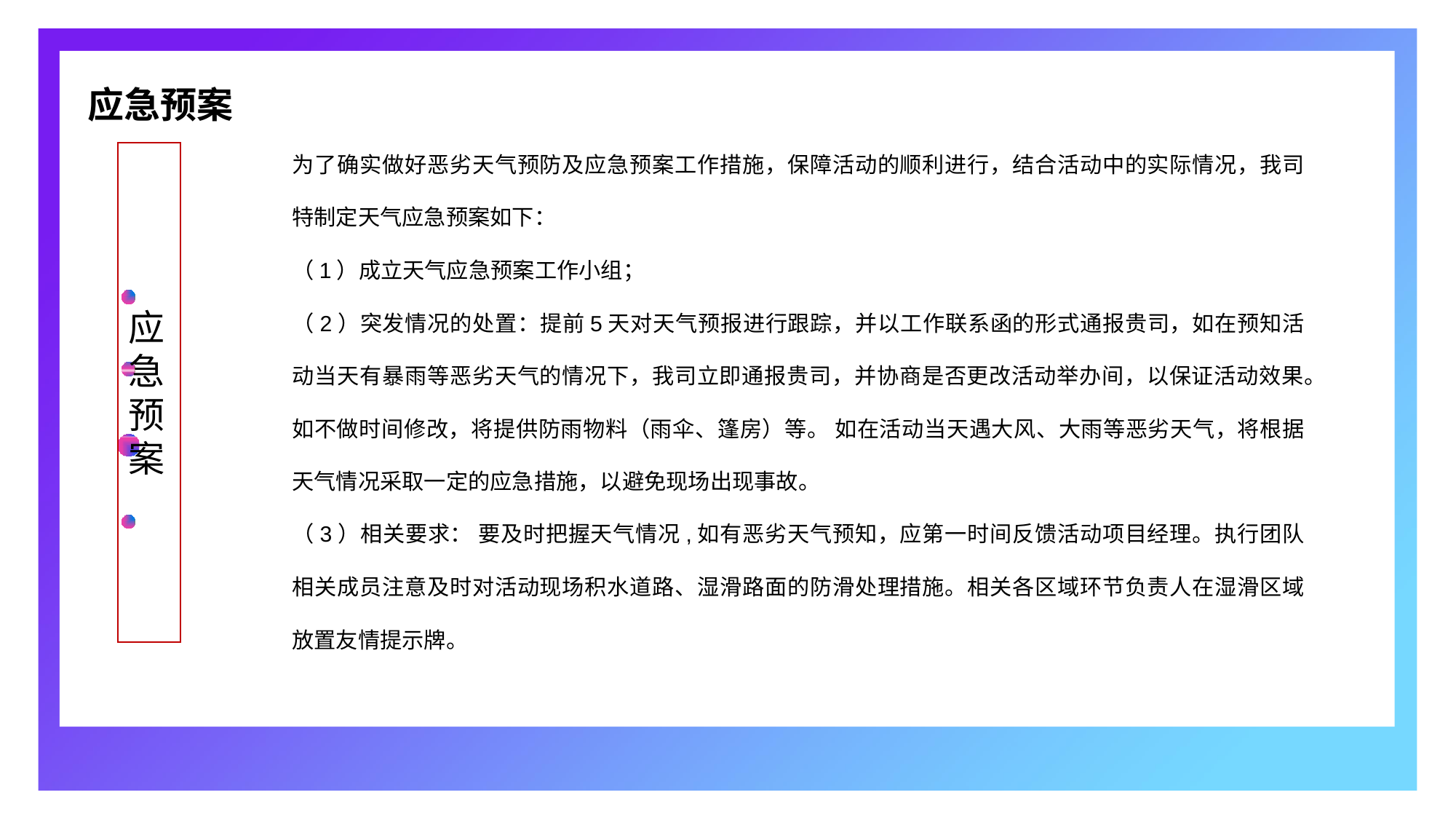

应急预案
为了确实做好恶劣天气预防及应急预案工作措施，保障活动的顺利进行，结合活动中的实际情况，我司特制定天气应急预案如下：
（1）成立天气应急预案工作小组；
（2）突发情况的处置：提前5天对天气预报进行跟踪，并以工作联系函的形式通报贵司，如在预知活动当天有暴雨等恶劣天气的情况下，我司立即通报贵司，并协商是否更改活动举办间，以保证活动效果。如不做时间修改，将提供防雨物料（雨伞、篷房）等。 如在活动当天遇大风、大雨等恶劣天气，将根据天气情况采取一定的应急措施，以避免现场出现事故。
（3）相关要求： 要及时把握天气情况,如有恶劣天气预知，应第一时间反馈活动项目经理。执行团队相关成员注意及时对活动现场积水道路、湿滑路面的防滑处理措施。相关各区域环节负责人在湿滑区域放置友情提示牌。
应急预案